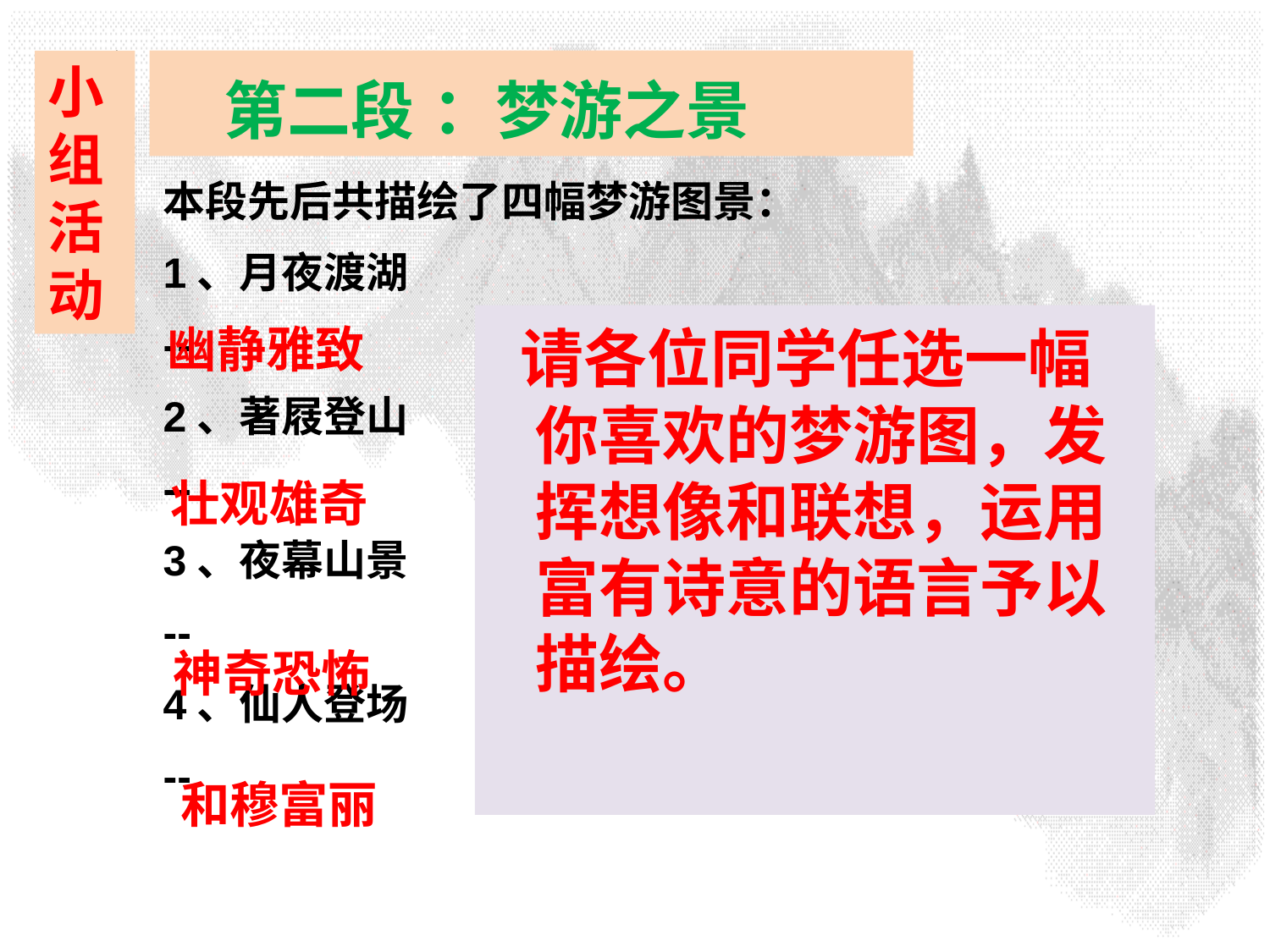

第二段 ：梦游之景
小组活动
本段先后共描绘了四幅梦游图景：
1、月夜渡湖
--
2、著屐登山
--
3、夜幕山景
--
4、仙人登场
--
 请各位同学任选一幅你喜欢的梦游图，发挥想像和联想，运用富有诗意的语言予以描绘。

幽静雅致
壮观雄奇
神奇恐怖
和穆富丽